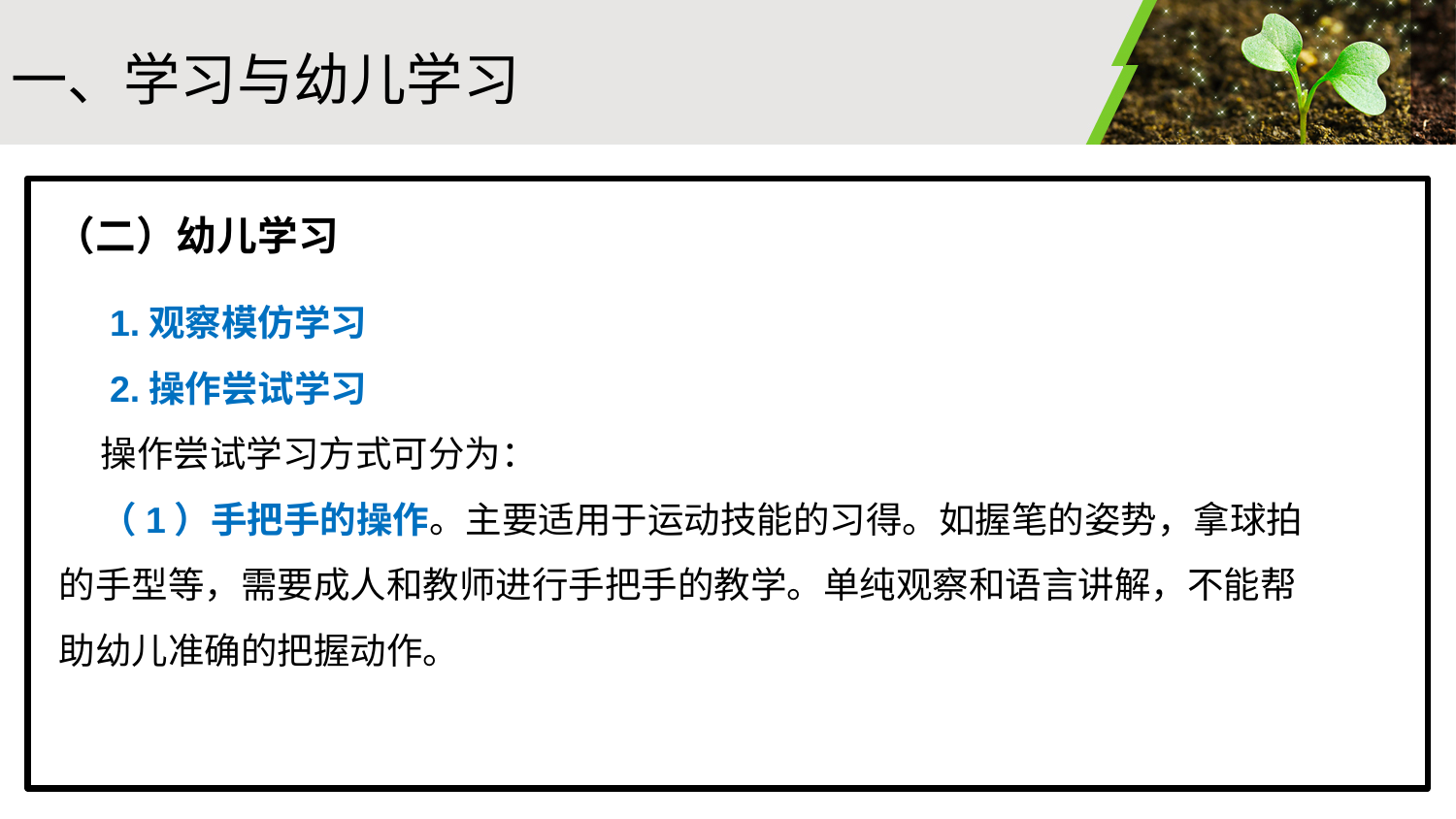

#
一、学习与幼儿学习

（二）幼儿学习
     1.观察模仿学习
     2.操作尝试学习
    操作尝试学习方式可分为：
    （1）手把手的操作。主要适用于运动技能的习得。如握笔的姿势，拿球拍的手型等，需要成人和教师进行手把手的教学。单纯观察和语言讲解，不能帮助幼儿准确的把握动作。